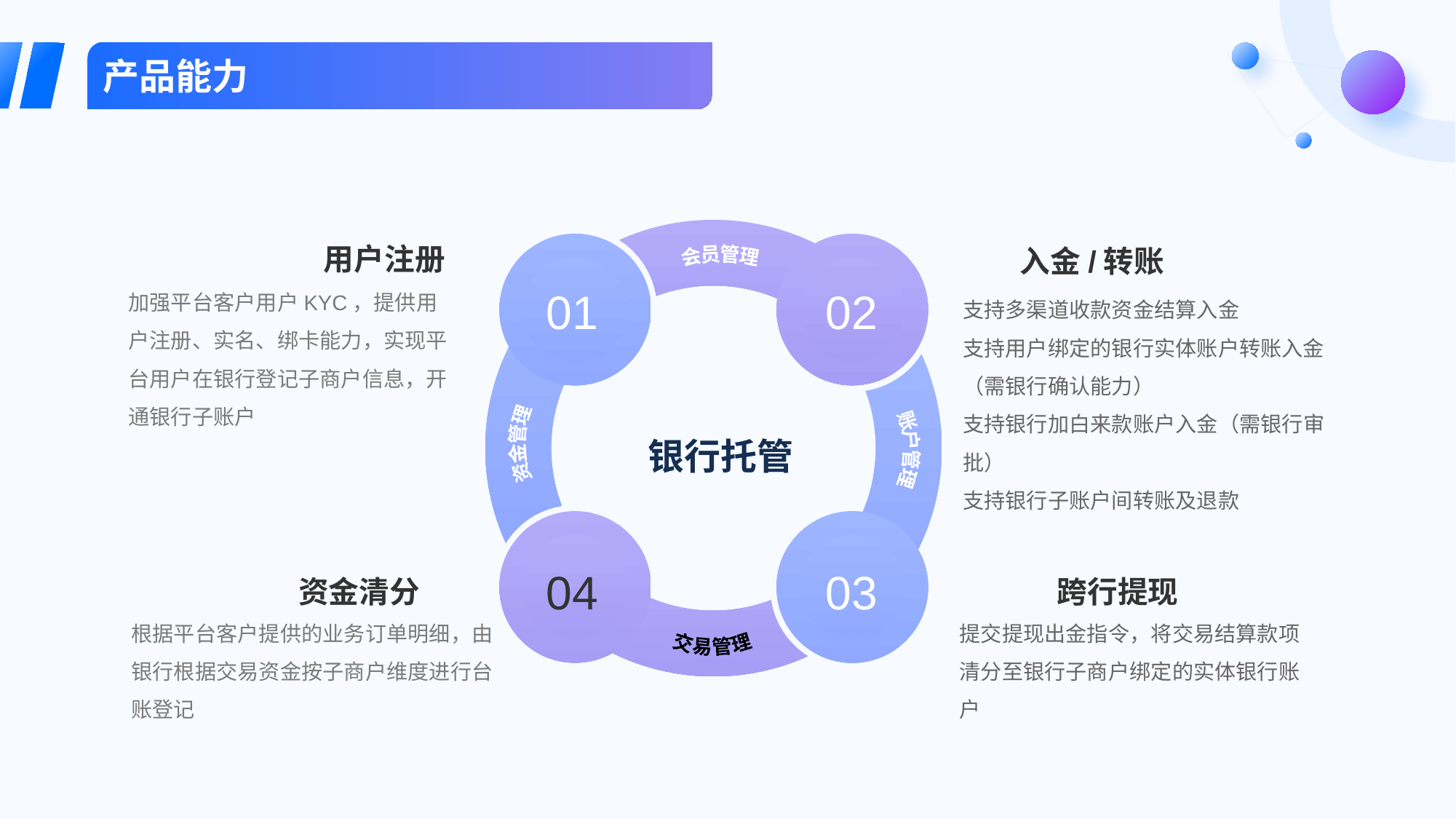

产品能力

入金/转账

用户注册

会员管理
加强平台客户用户KYC，提供用户注册、实名、绑卡能力，实现平台用户在银行登记子商户信息，开通银行子账户
01
02
支持多渠道收款资金结算入金
支持用户绑定的银行实体账户转账入金（需银行确认能力）
支持银行加白来款账户入金（需银行审批）
支持银行子账户间转账及退款

银行托管
资金管理
账户管理

04
03
资金清分
跨行提现
根据平台客户提供的业务订单明细，由银行根据交易资金按子商户维度进行台账登记

提交提现出金指令，将交易结算款项清分至银行子商户绑定的实体银行账户
交易管理